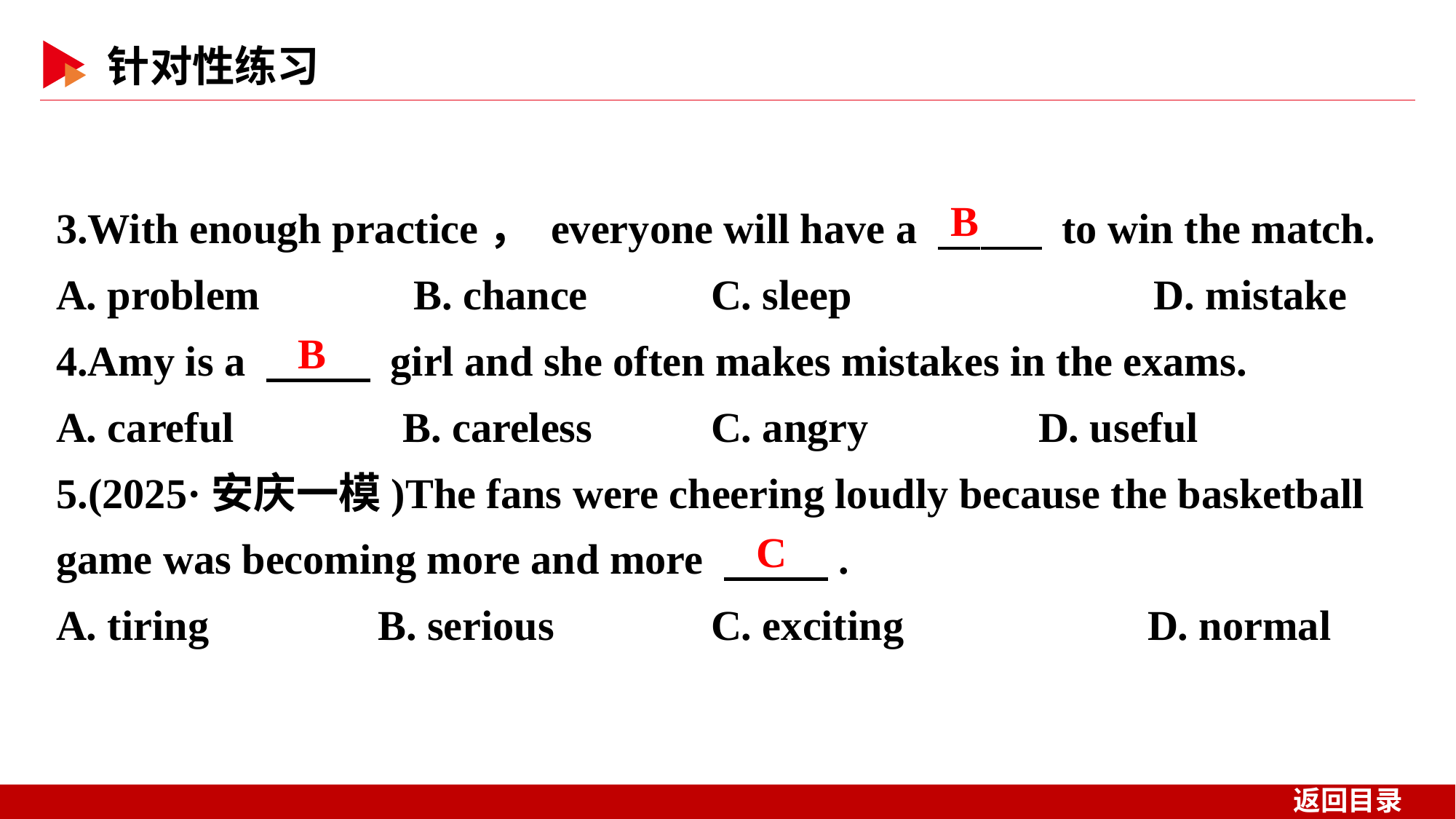

3.With enough practice， everyone will have a 　  　 to win the match.
A. problem　　     B. chance		C. sleep　　　                D. mistake
4.Amy is a 　  　 girl and she often makes mistakes in the exams.
A. careful                B. careless		C. angry                	D. useful
5.(2025·安庆一模)The fans were cheering loudly because the basketball game was becoming more and more 　  　.
A. tiring                B. serious		C. exciting                	D. normal
B
B
C